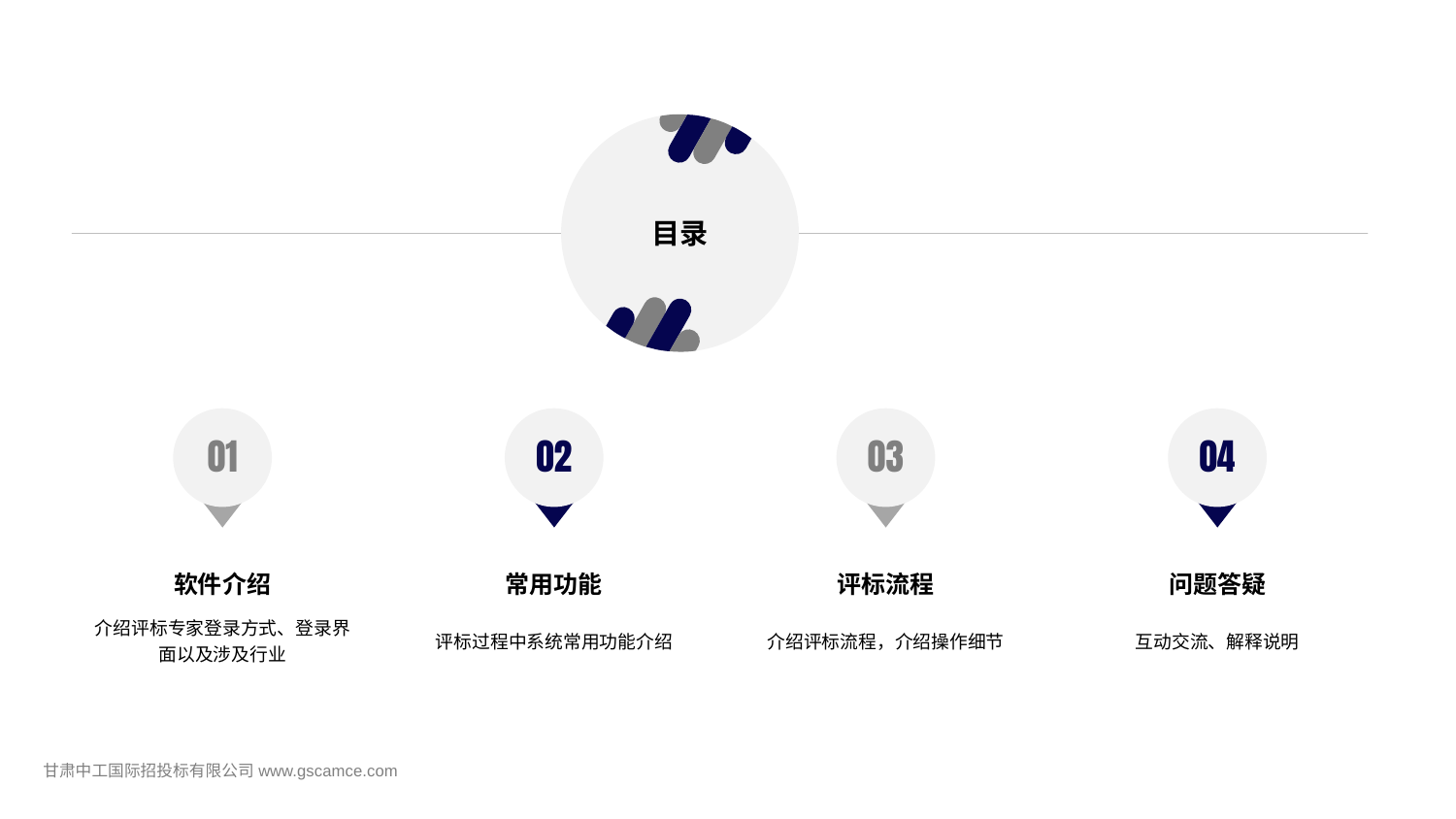

目录

01

02

03

04

软件介绍
介绍评标专家登录方式、登录界面以及涉及行业
常用功能
评标过程中系统常用功能介绍
评标流程

介绍评标流程，介绍操作细节
问题答疑
互动交流、解释说明
甘肃中工国际招投标有限公司www.gscamce.com